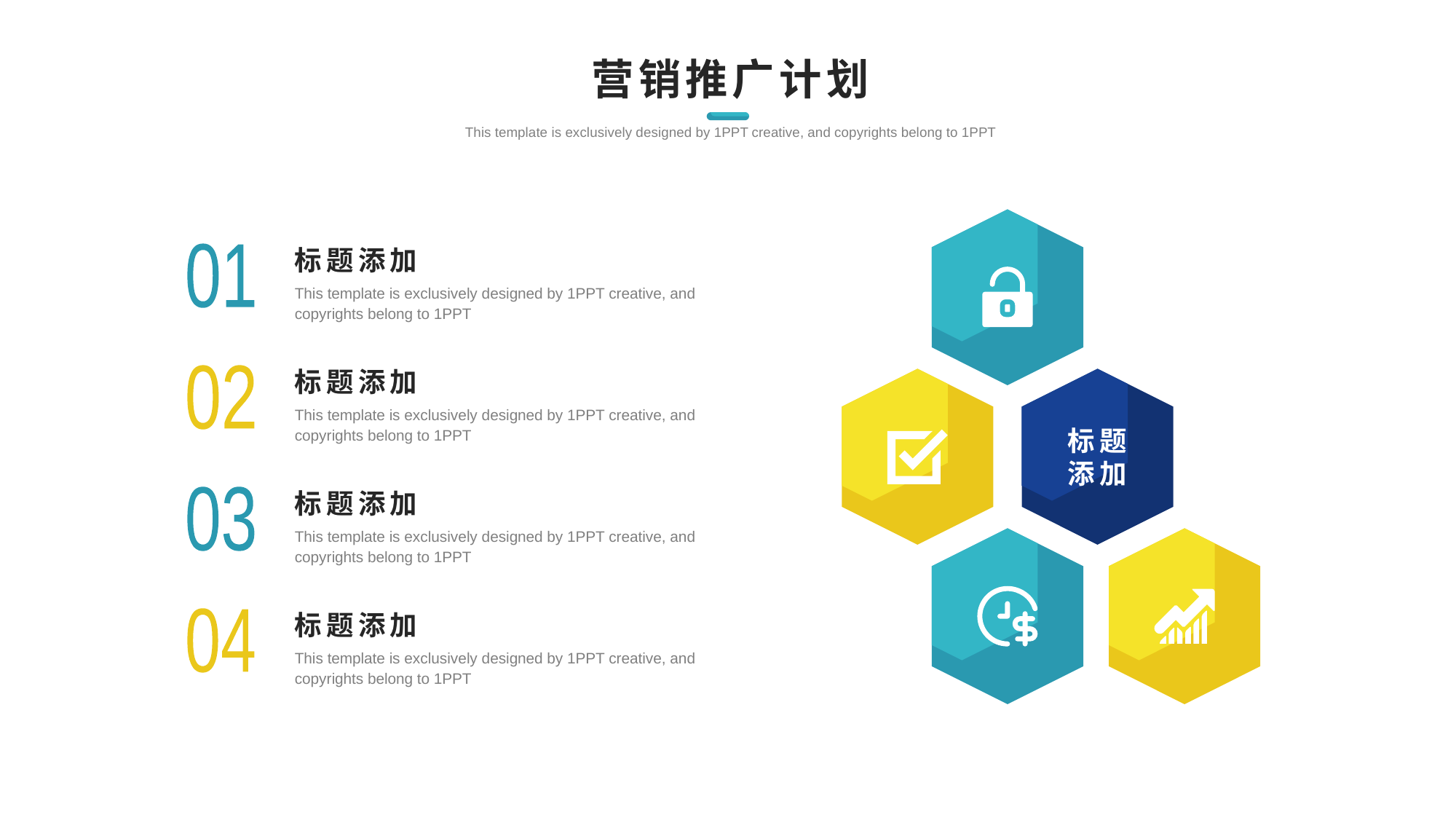

营销推广计划

This template is exclusively designed by 1PPT creative, and copyrights belong to 1PPT

标题添加
This template is exclusively designed by 1PPT creative, and copyrights belong to 1PPT
01

标题添加
This template is exclusively designed by 1PPT creative, and copyrights belong to 1PPT
02

标题
添加

标题添加
This template is exclusively designed by 1PPT creative, and copyrights belong to 1PPT
03

标题添加
This template is exclusively designed by 1PPT creative, and copyrights belong to 1PPT
04